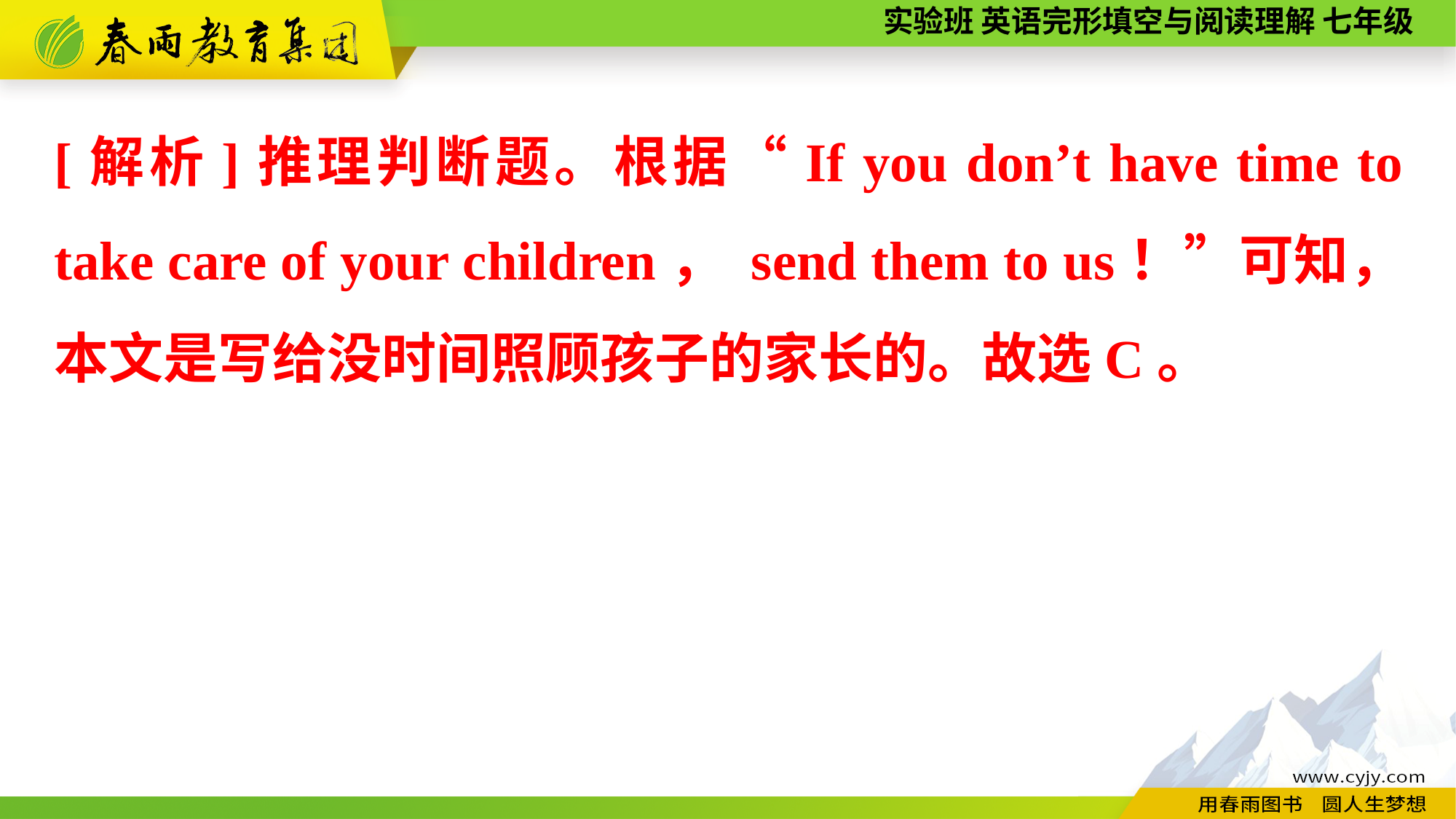

[解析]推理判断题。根据“If you don’t have time to take care of your children， send them to us！”可知，本文是写给没时间照顾孩子的家长的。故选C。